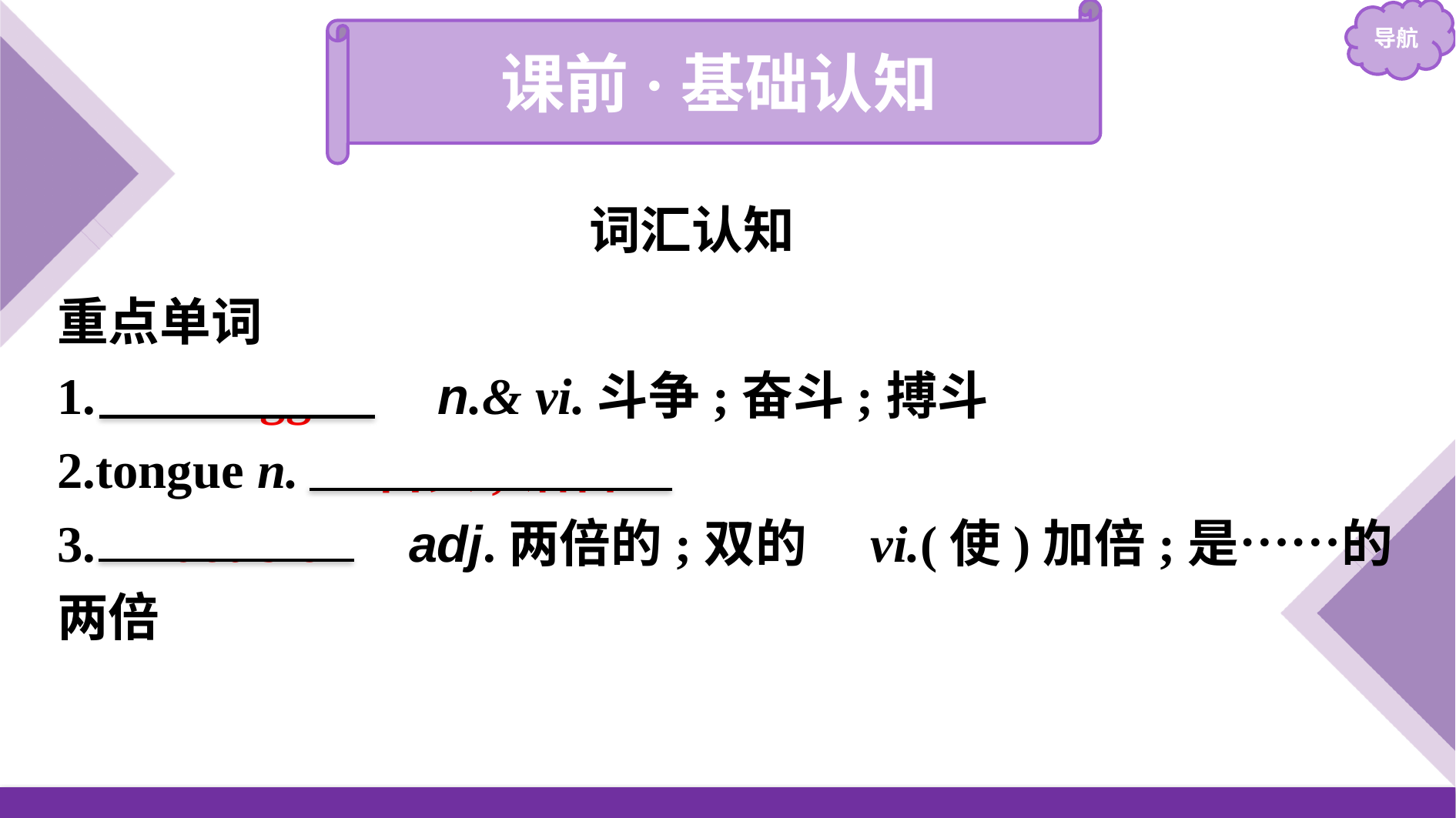

课前·基础认知
词汇认知
重点单词
1.　struggle　 n.& vi.斗争;奋斗;搏斗
2.tongue n. 　舌头;语言
3.　double　 adj.两倍的;双的　vi.(使)加倍;是……的两倍